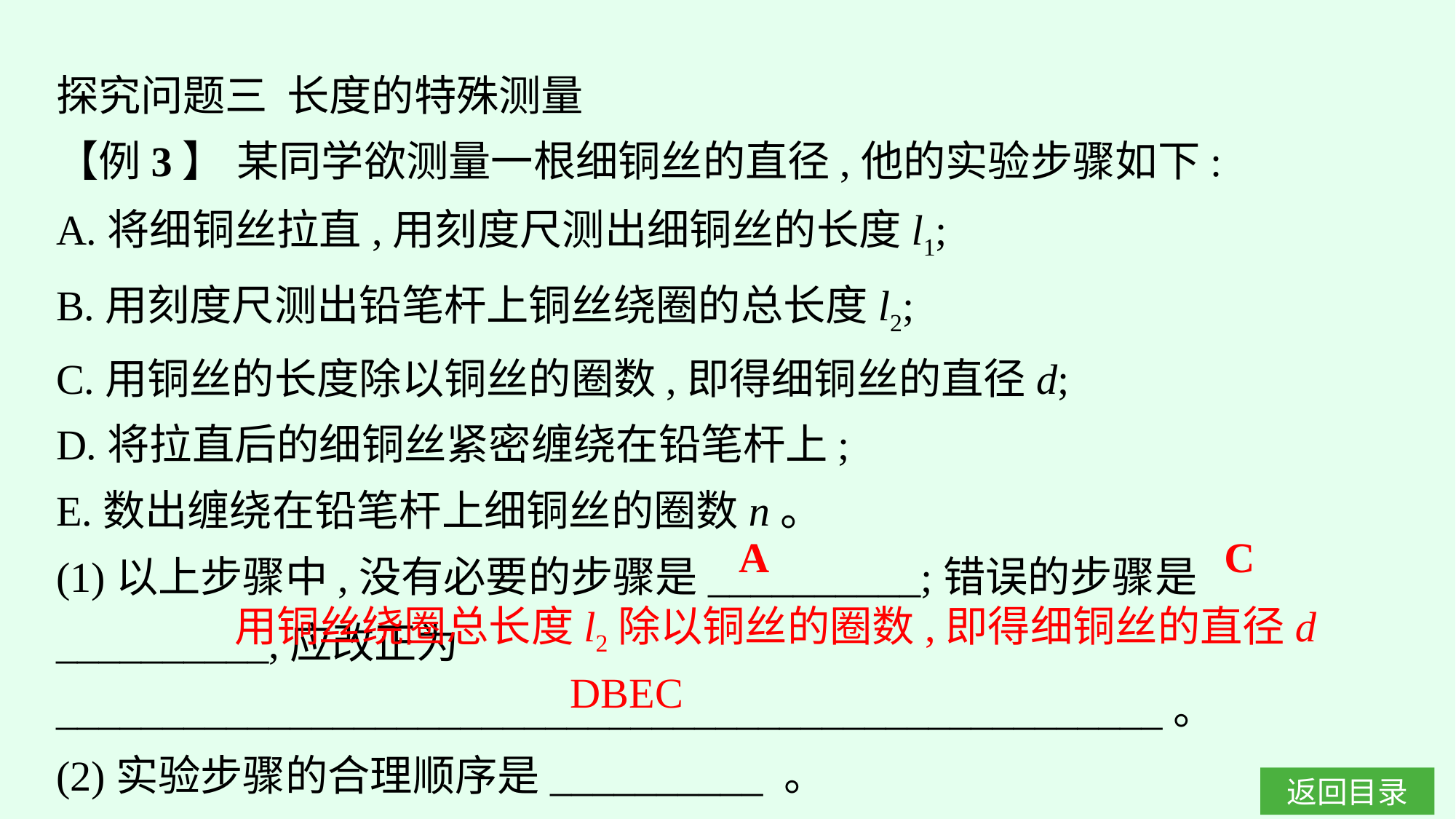

探究问题三  长度的特殊测量
【例3】 某同学欲测量一根细铜丝的直径,他的实验步骤如下:
A.将细铜丝拉直,用刻度尺测出细铜丝的长度l1;
B.用刻度尺测出铅笔杆上铜丝绕圈的总长度l2;
C.用铜丝的长度除以铜丝的圈数,即得细铜丝的直径d;
D.将拉直后的细铜丝紧密缠绕在铅笔杆上;
E.数出缠绕在铅笔杆上细铜丝的圈数n。
(1)以上步骤中,没有必要的步骤是__________;错误的步骤是__________,应改正为____________________________________________________。
(2)实验步骤的合理顺序是__________ 。
C
A
用铜丝绕圈总长度l2除以铜丝的圈数,即得细铜丝的直径d
DBEC